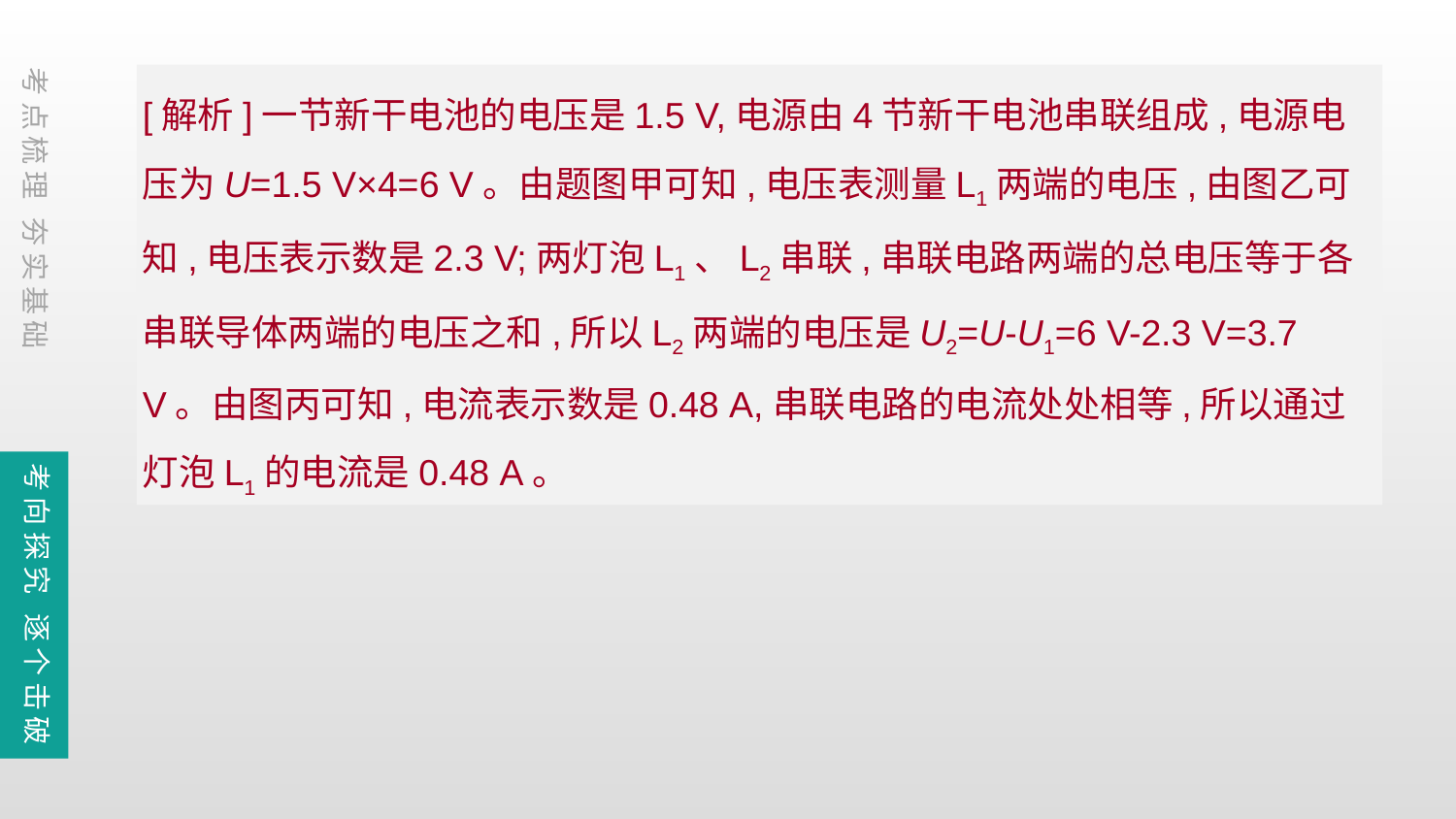

考点梳理 夯实基础
[解析]一节新干电池的电压是1.5 V,电源由4节新干电池串联组成,电源电压为U=1.5 V×4=6 V。由题图甲可知,电压表测量L1两端的电压,由图乙可知,电压表示数是2.3 V;两灯泡L1、L2串联,串联电路两端的总电压等于各串联导体两端的电压之和,所以L2两端的电压是U2=U-U1=6 V-2.3 V=3.7 V。由图丙可知,电流表示数是0.48 A,串联电路的电流处处相等,所以通过灯泡L1的电流是0.48 A。

考向探究 逐个击破